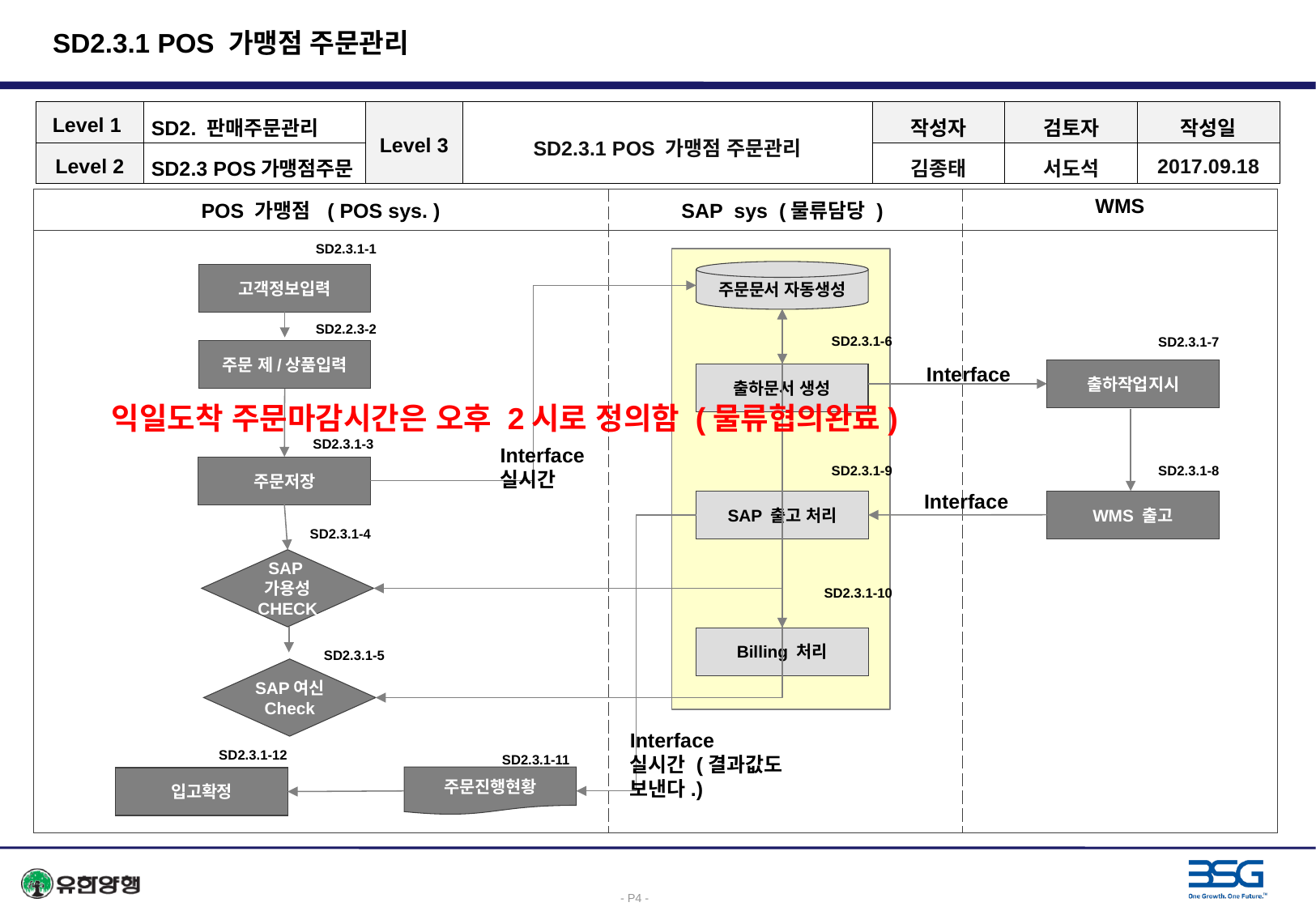

# SD2.3.1 POS 가맹점 주문관리
| Level 1 | SD2. 판매주문관리 | Level 3 | SD2.3.1 POS 가맹점 주문관리 | 작성자 | 검토자 | 작성일 |
| --- | --- | --- | --- | --- | --- | --- |
| Level 2 | SD2.3 POS가맹점주문 |  |  | 김종태 | 서도석 | 2017.09.18 |
| POS 가맹점 ( POS sys. ) | SAP sys (물류담당 ) | WMS |
| --- | --- | --- |
|  |  |  |
SD2.3.1-1

주문문서 자동생성
고객정보입력
SD2.2.3-2
SD2.3.1-6
SD2.3.1-7
주문 제/상품입력
Interface

출하작업지시
출하문서 생성
익일도착 주문마감시간은 오후 2시로 정의함 (물류협의완료)
SD2.3.1-3
Interface
실시간
주문저장
SD2.3.1-9
SD2.3.1-8
Interface
SAP 출고 처리
WMS 출고
SD2.3.1-4
SAP가용성 CHECK
SD2.3.1-10
Billing 처리
SD2.3.1-5
SAP여신
Check
Interface
실시간 (결과값도 보낸다.)
SD2.3.1-12
SD2.3.1-11
주문진행현황
입고확정